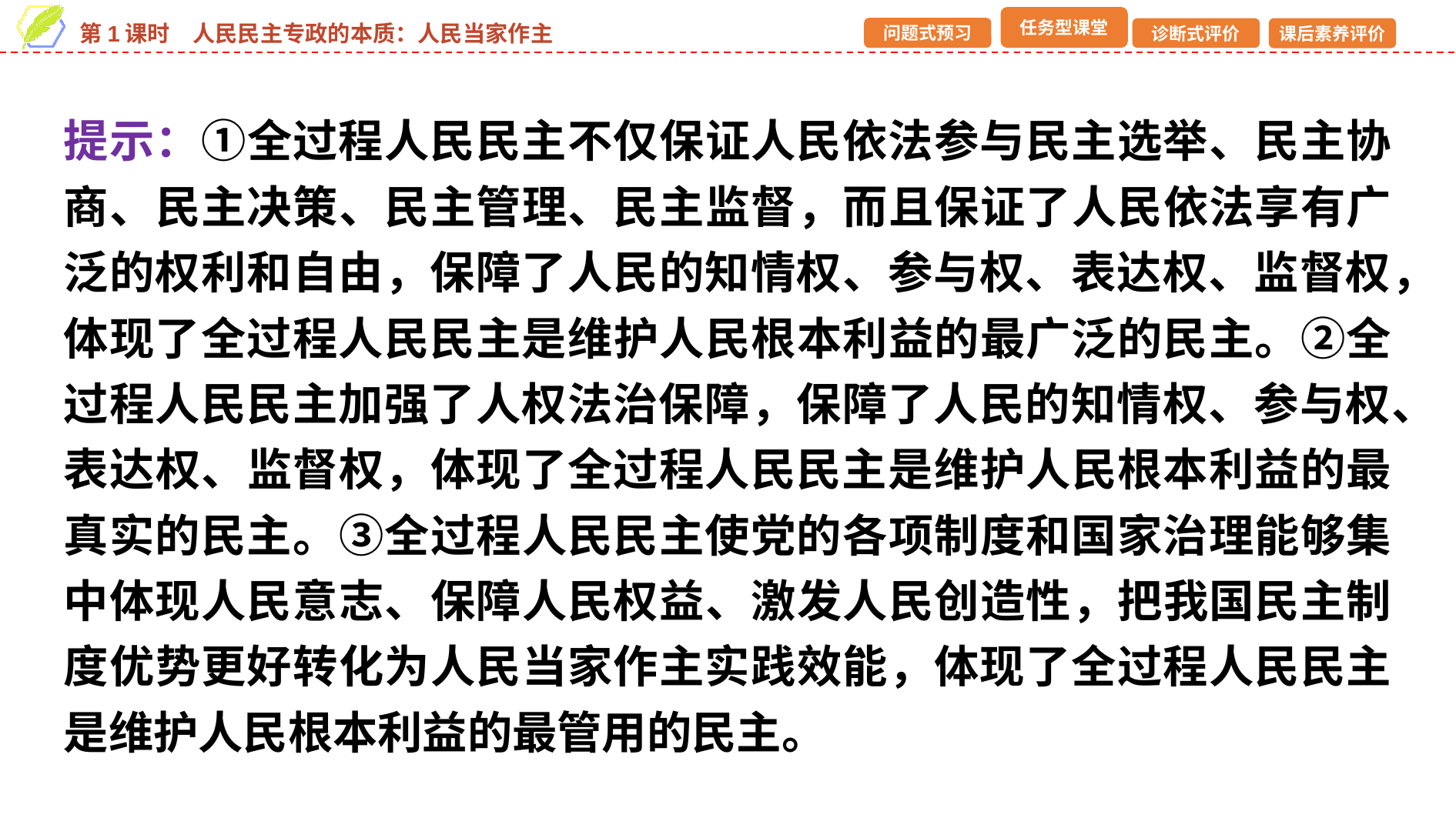

提示：①全过程人民民主不仅保证人民依法参与民主选举、民主协商、民主决策、民主管理、民主监督，而且保证了人民依法享有广泛的权利和自由，保障了人民的知情权、参与权、表达权、监督权，体现了全过程人民民主是维护人民根本利益的最广泛的民主。②全过程人民民主加强了人权法治保障，保障了人民的知情权、参与权、表达权、监督权，体现了全过程人民民主是维护人民根本利益的最真实的民主。③全过程人民民主使党的各项制度和国家治理能够集中体现人民意志、保障人民权益、激发人民创造性，把我国民主制度优势更好转化为人民当家作主实践效能，体现了全过程人民民主是维护人民根本利益的最管用的民主。